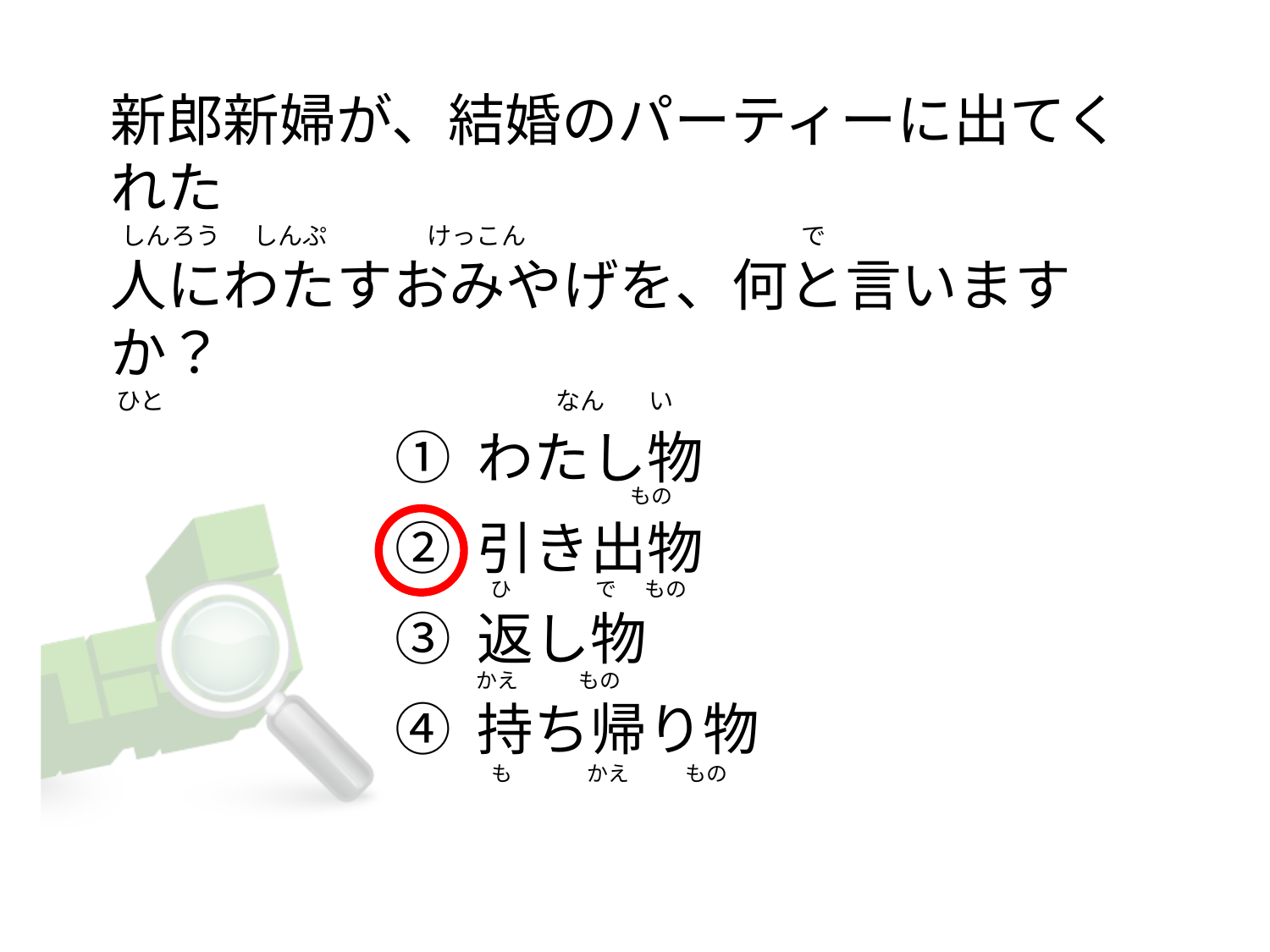

# 新郎新婦が、結婚のパーティーに出てくれた   しんろう      しんぷ                  けっこん                                                  で 人にわたすおみやげを、何と言いますか？  ひと                                                                       なん        い
① わたし物
② 引き出物
③ 返し物
④ 持ち帰り物
                                もの

  ひ                  で      もの
かえ             もの
  も                かえ            もの